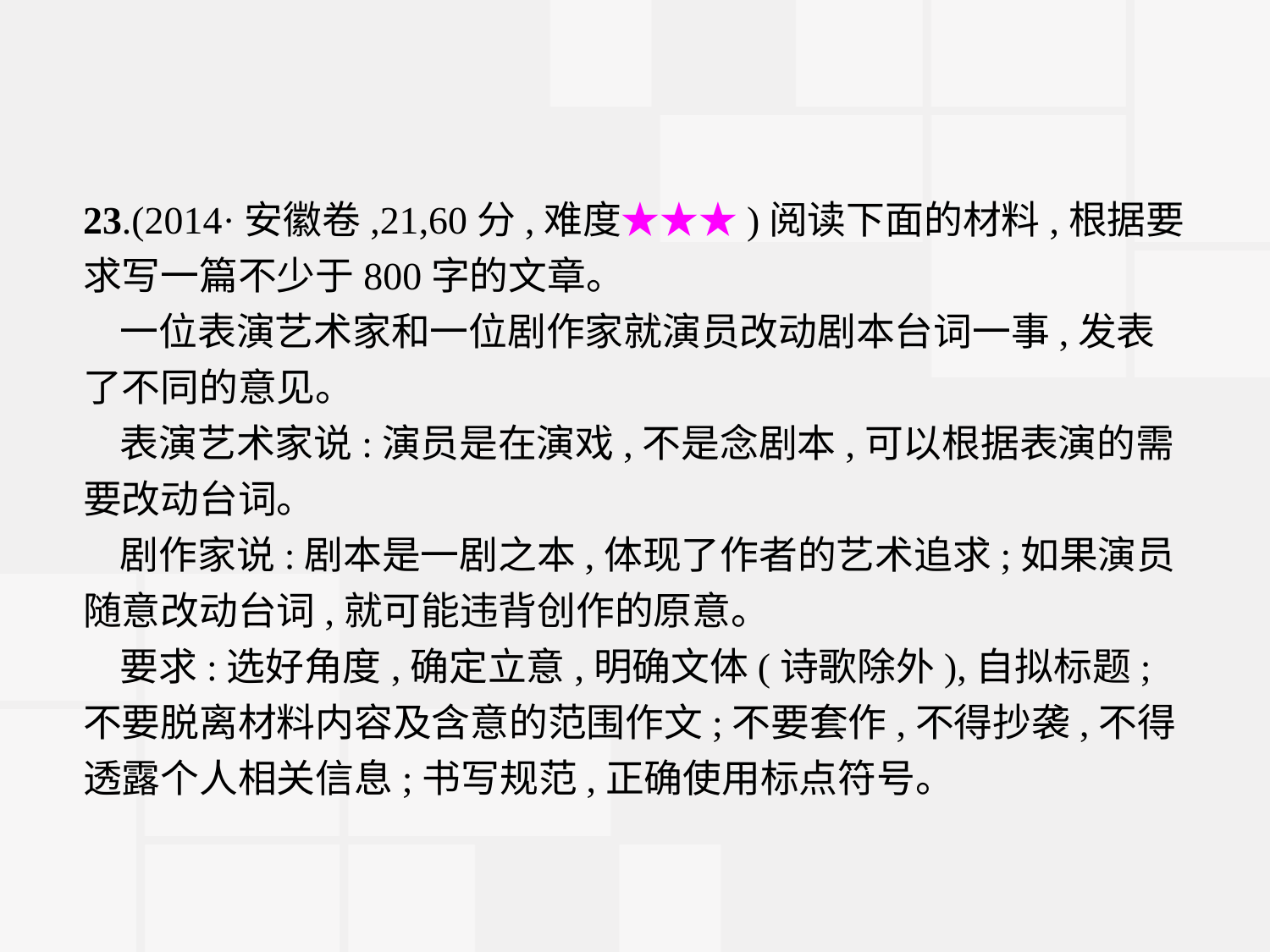

23.(2014·安徽卷,21,60分,难度★★★)阅读下面的材料,根据要求写一篇不少于800字的文章。
一位表演艺术家和一位剧作家就演员改动剧本台词一事,发表了不同的意见。
表演艺术家说:演员是在演戏,不是念剧本,可以根据表演的需要改动台词。
剧作家说:剧本是一剧之本,体现了作者的艺术追求;如果演员随意改动台词,就可能违背创作的原意。
要求:选好角度,确定立意,明确文体(诗歌除外),自拟标题;不要脱离材料内容及含意的范围作文;不要套作,不得抄袭,不得透露个人相关信息;书写规范,正确使用标点符号。